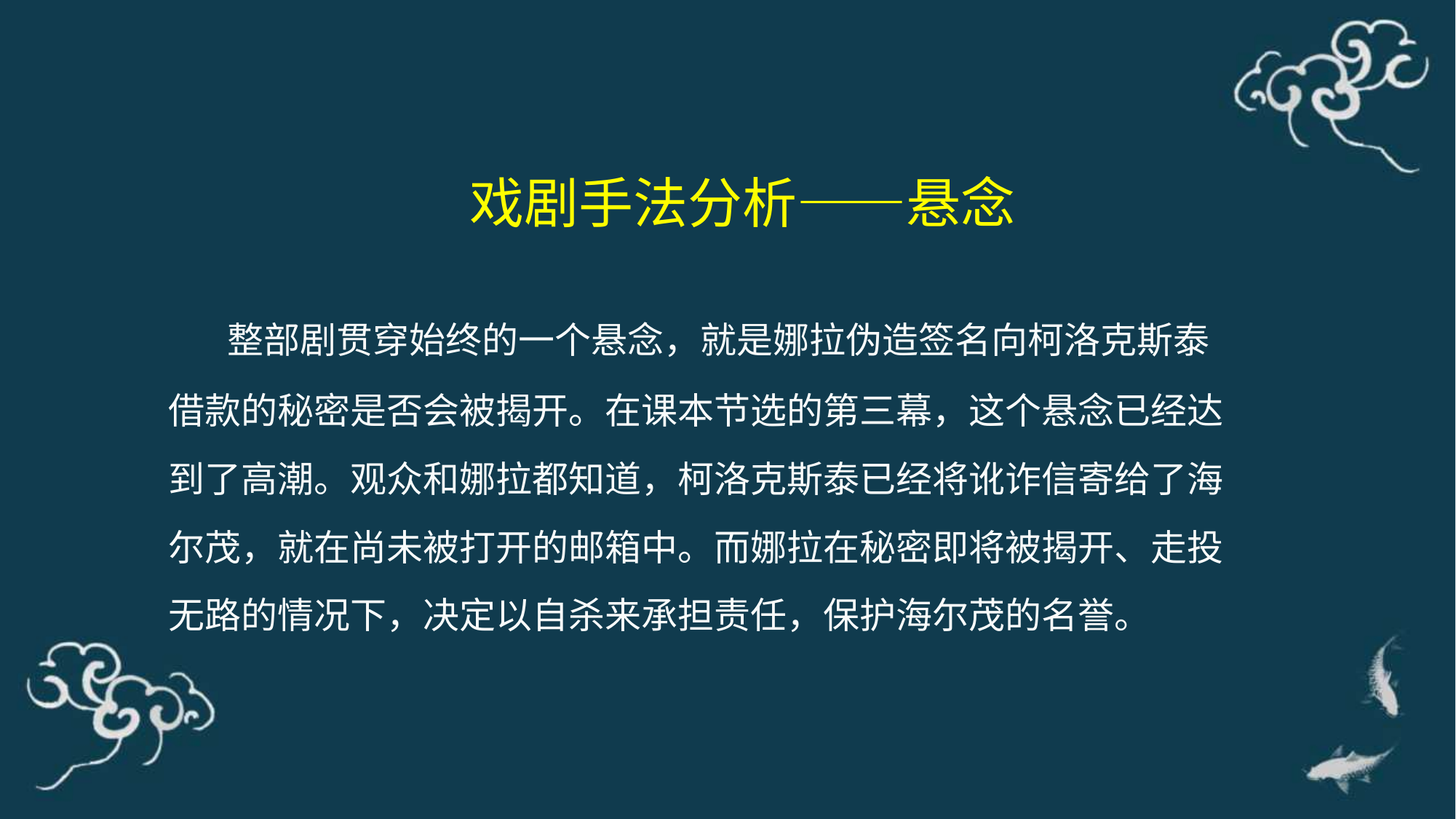

戏剧手法分析——悬念
     整部剧贯穿始终的一个悬念，就是娜拉伪造签名向柯洛克斯泰借款的秘密是否会被揭开。在课本节选的第三幕，这个悬念已经达到了高潮。观众和娜拉都知道，柯洛克斯泰已经将讹诈信寄给了海尔茂，就在尚未被打开的邮箱中。而娜拉在秘密即将被揭开、走投无路的情况下，决定以自杀来承担责任，保护海尔茂的名誉。